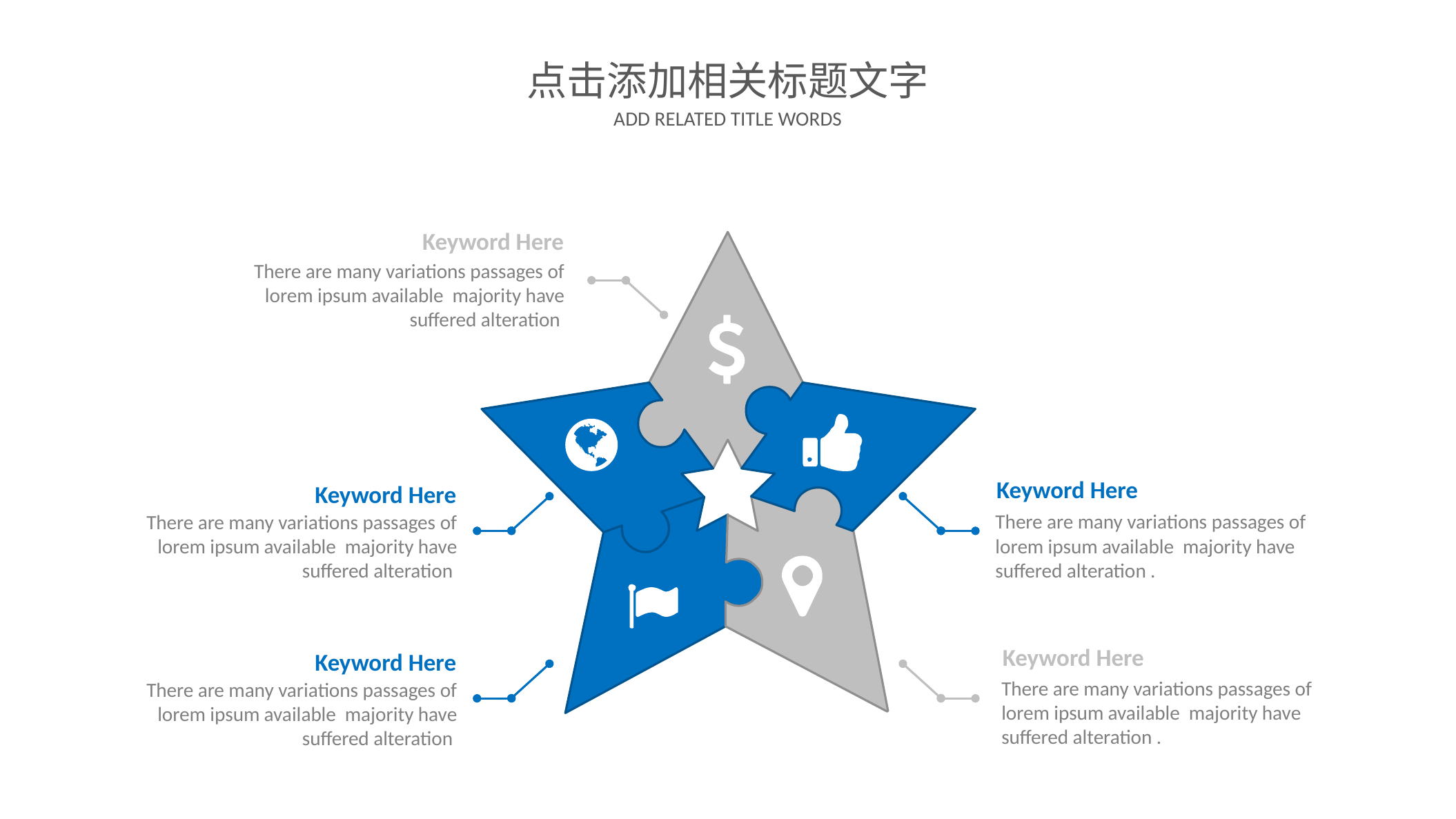

点击添加相关标题文字
ADD RELATED TITLE WORDS
Keyword Here
There are many variations passages of lorem ipsum available  majority have suffered alteration

Keyword Here
There are many variations passages of lorem ipsum available  majority have suffered alteration .
Keyword Here
There are many variations passages of lorem ipsum available  majority have suffered alteration

Keyword Here
There are many variations passages of lorem ipsum available  majority have suffered alteration .
Keyword Here
There are many variations passages of lorem ipsum available  majority have suffered alteration